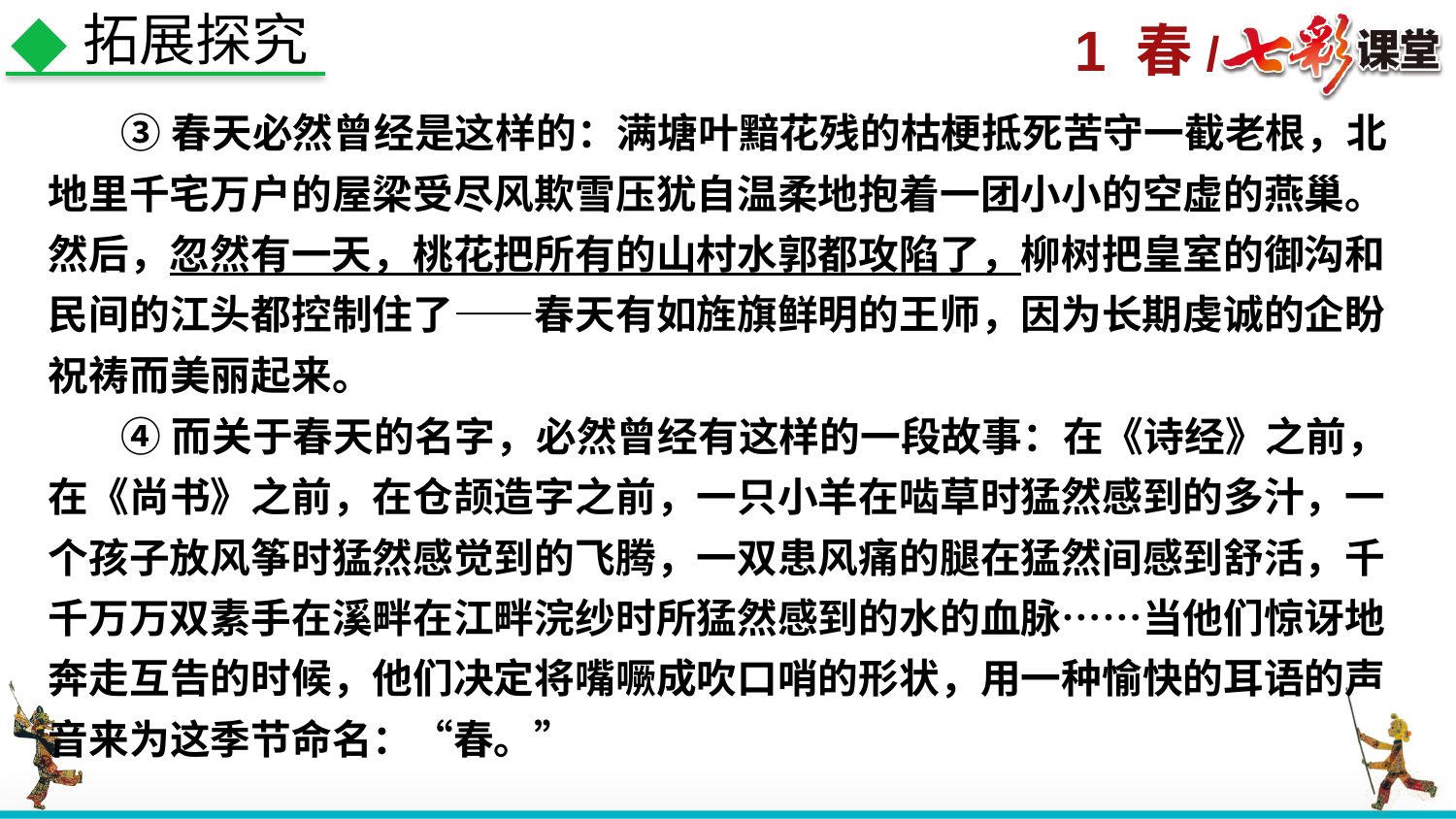

拓展探究

③春天必然曾经是这样的：满塘叶黯花残的枯梗抵死苦守一截老根，北地里千宅万户的屋梁受尽风欺雪压犹自温柔地抱着一团小小的空虚的燕巢。然后，忽然有一天，桃花把所有的山村水郭都攻陷了，柳树把皇室的御沟和民间的江头都控制住了——春天有如旌旗鲜明的王师，因为长期虔诚的企盼祝祷而美丽起来。
④而关于春天的名字，必然曾经有这样的一段故事：在《诗经》之前，在《尚书》之前，在仓颉造字之前，一只小羊在啮草时猛然感到的多汁，一个孩子放风筝时猛然感觉到的飞腾，一双患风痛的腿在猛然间感到舒活，千千万万双素手在溪畔在江畔浣纱时所猛然感到的水的血脉……当他们惊讶地奔走互告的时候，他们决定将嘴噘成吹口哨的形状，用一种愉快的耳语的声音来为这季节命名：“春。”